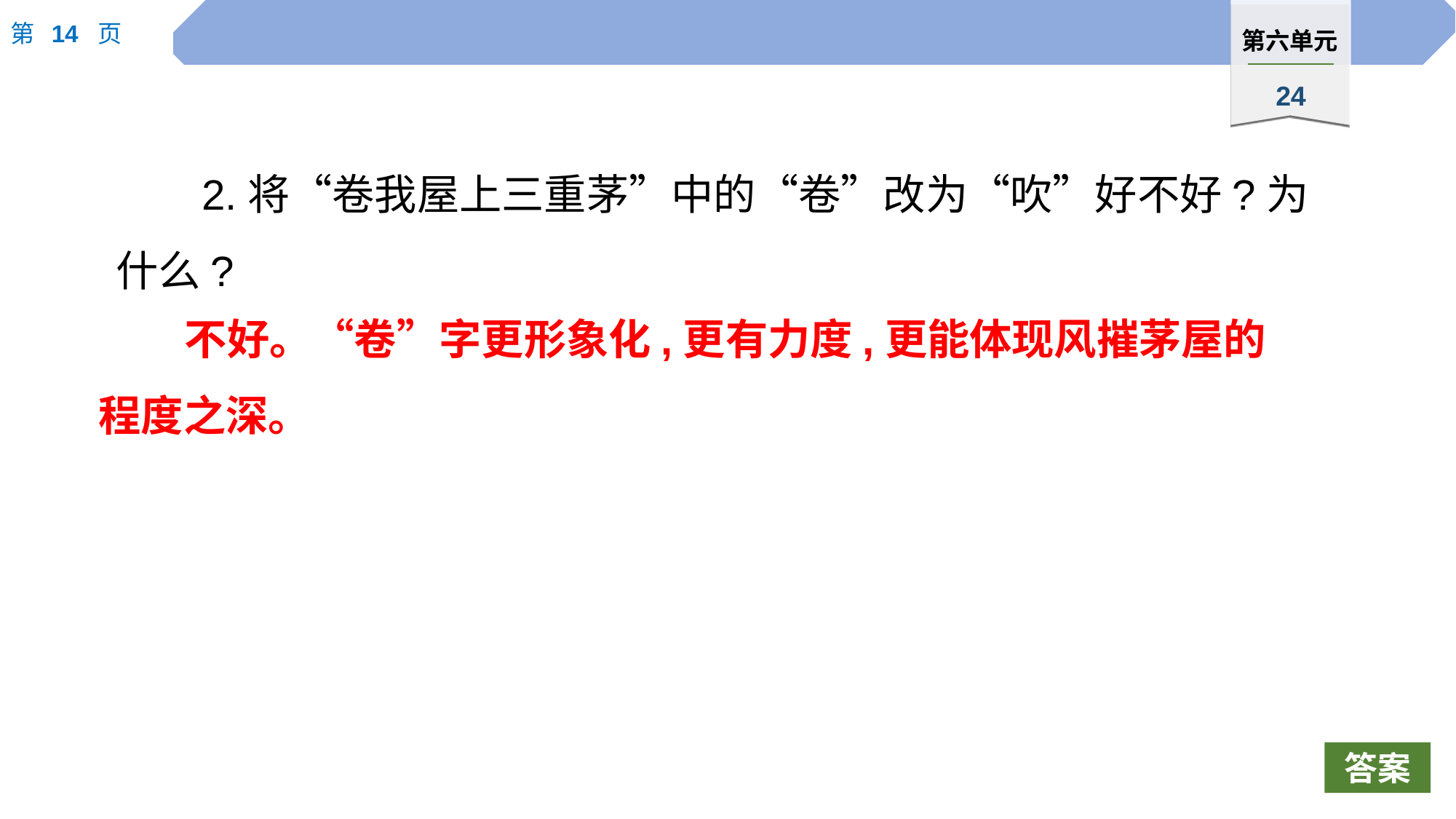

2.将“卷我屋上三重茅”中的“卷”改为“吹”好不好?为什么?
不好。“卷”字更形象化,更有力度,更能体现风摧茅屋的程度之深。
答案